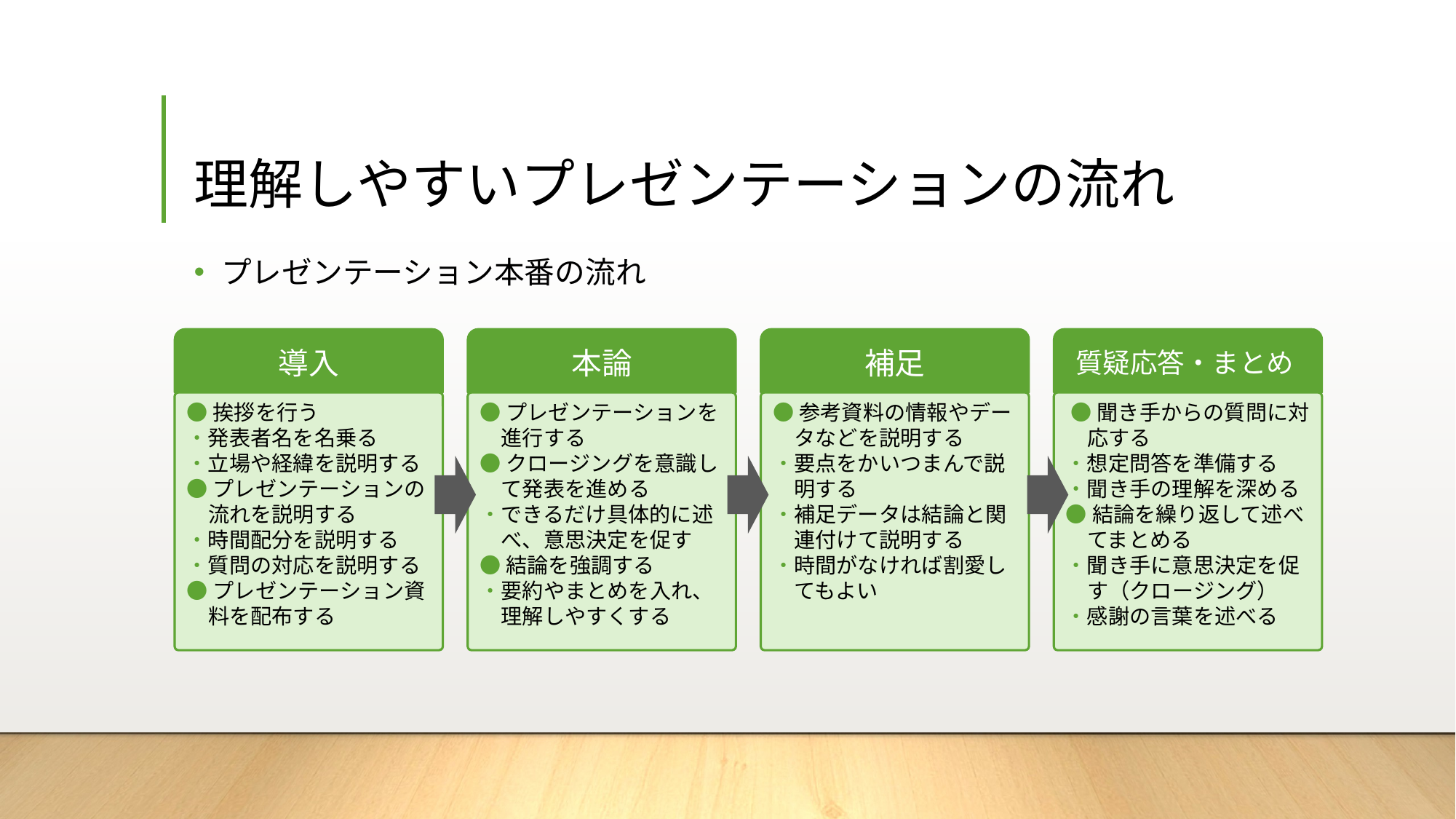

# 理解しやすいプレゼンテーションの流れ
プレゼンテーション本番の流れ
導入
●挨拶を行う
・発表者名を名乗る
・立場や経緯を説明する
●プレゼンテーションの流れを説明する
・時間配分を説明する
・質問の対応を説明する
●プレゼンテーション資料を配布する

本論
●プレゼンテーションを進行する
●クロージングを意識して発表を進める
・できるだけ具体的に述べ、意思決定を促す
●結論を強調する
・要約やまとめを入れ、理解しやすくする
補足
●参考資料の情報やデータなどを説明する
・要点をかいつまんで説明する
・補足データは結論と関連付けて説明する
・時間がなければ割愛してもよい

質疑応答・まとめ
 ●聞き手からの質問に対応する
・想定問答を準備する
・聞き手の理解を深める
●結論を繰り返して述べてまとめる
・聞き手に意思決定を促す（クロージング）
・感謝の言葉を述べる